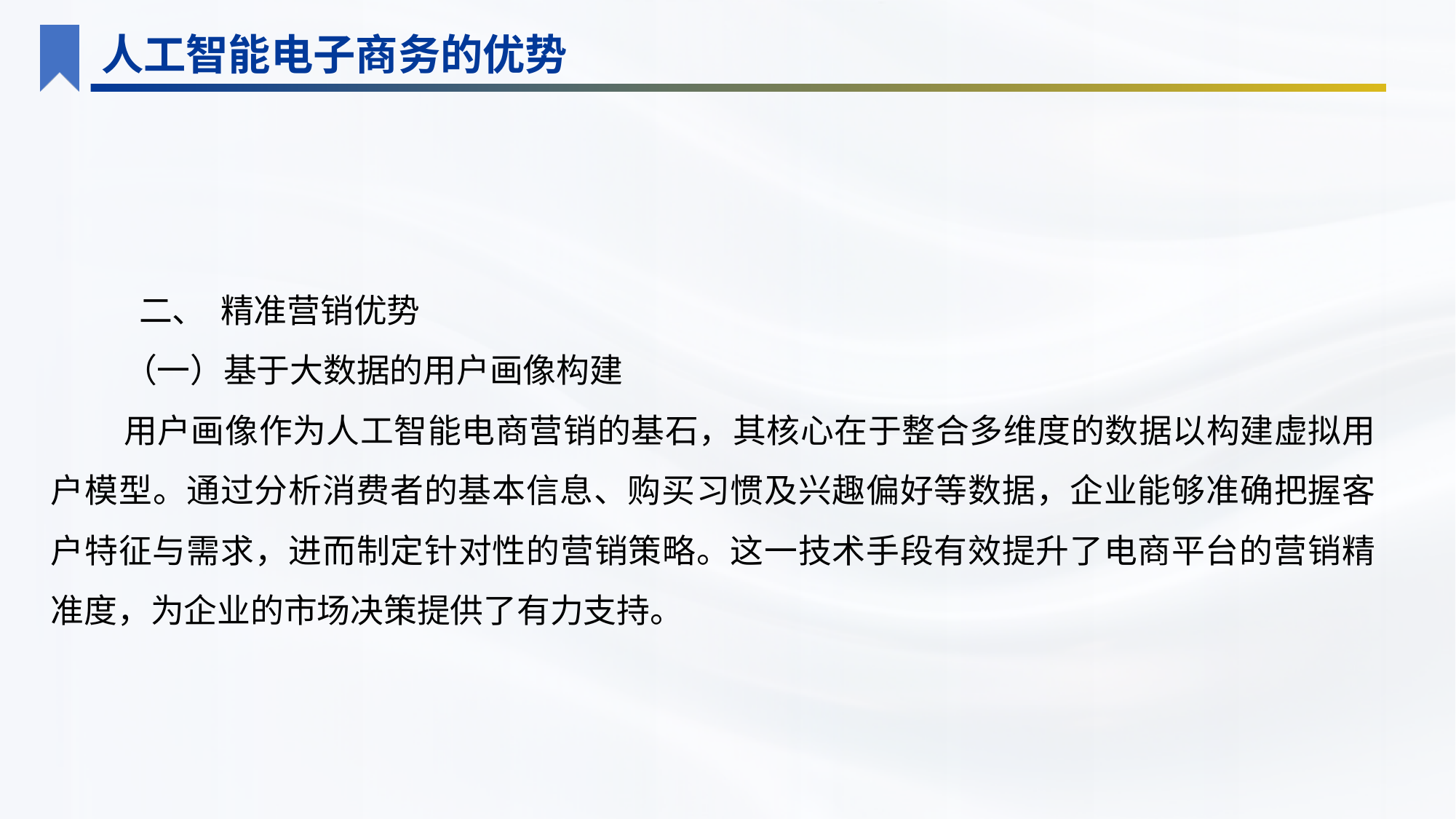

人工智能电子商务的优势
 二、  精准营销优势
（一）基于大数据的用户画像构建
用户画像作为人工智能电商营销的基石，其核心在于整合多维度的数据以构建虚拟用户模型。通过分析消费者的基本信息、购买习惯及兴趣偏好等数据，企业能够准确把握客户特征与需求，进而制定针对性的营销策略。这一技术手段有效提升了电商平台的营销精准度，为企业的市场决策提供了有力支持。